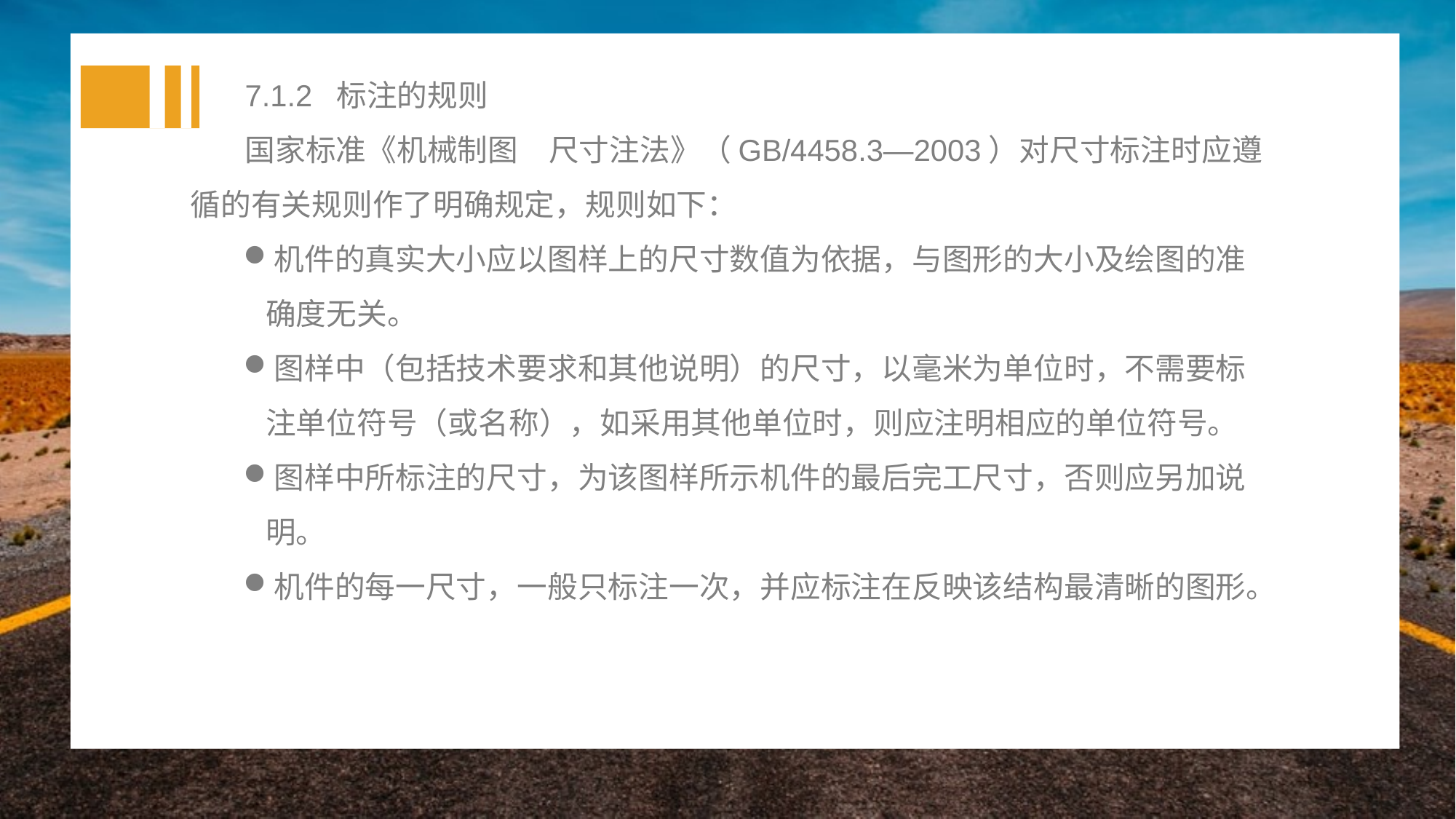

7.1.2  标注的规则
国家标准《机械制图　尺寸注法》（GB/4458.3—2003）对尺寸标注时应遵循的有关规则作了明确规定，规则如下：
机件的真实大小应以图样上的尺寸数值为依据，与图形的大小及绘图的准确度无关。
图样中（包括技术要求和其他说明）的尺寸，以毫米为单位时，不需要标注单位符号（或名称），如采用其他单位时，则应注明相应的单位符号。
图样中所标注的尺寸，为该图样所示机件的最后完工尺寸，否则应另加说明。
机件的每一尺寸，一般只标注一次，并应标注在反映该结构最清晰的图形。